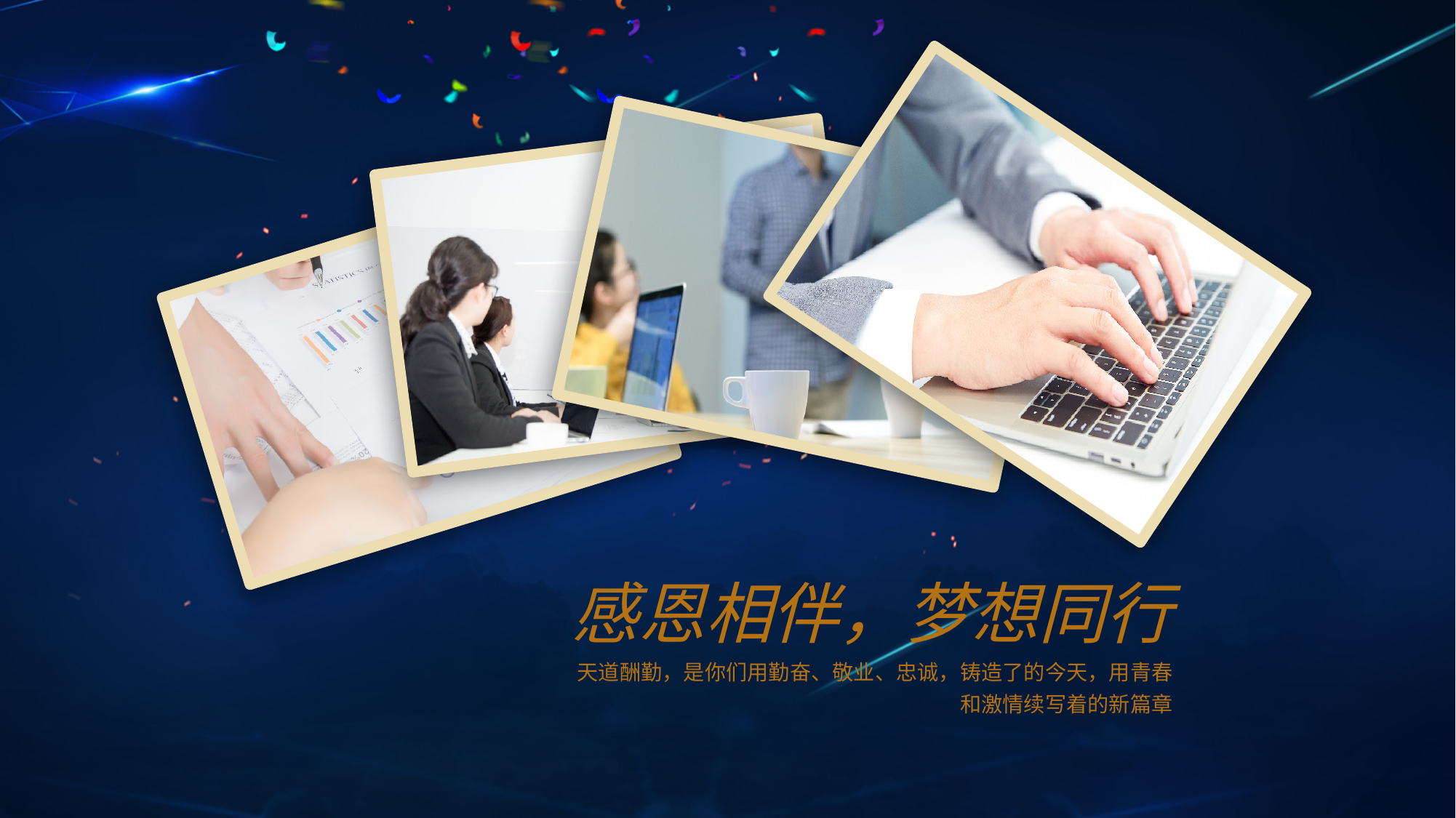

感恩相伴，梦想同行
天道酬勤，是你们用勤奋、敬业、忠诚，铸造了的今天，用青春和激情续写着的新篇章